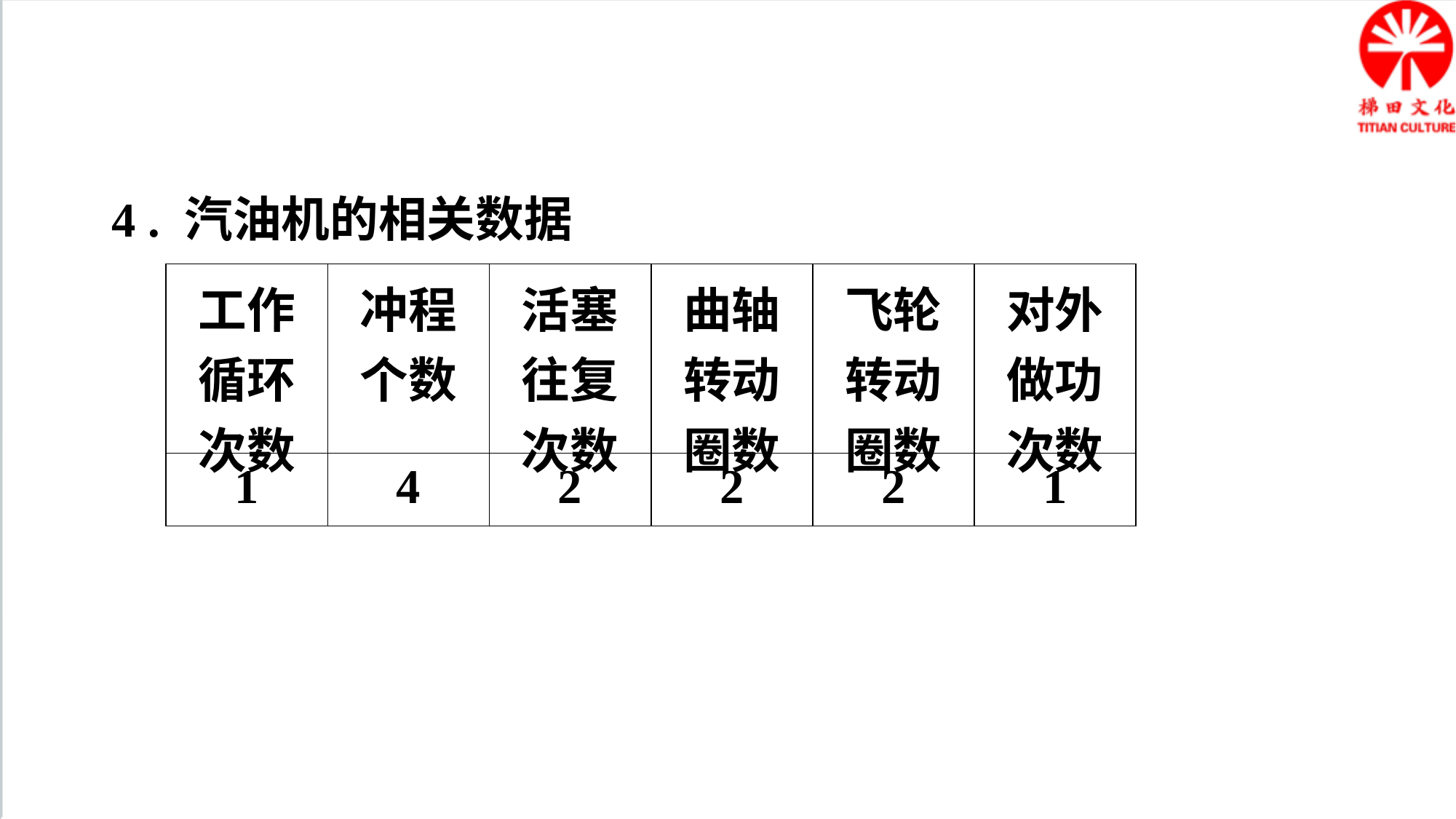

4 . 汽油机的相关数据
| 工作循环 次数 | 冲程 个数 | 活塞往复 次数 | 曲轴转动 圈数 | 飞轮转动 圈数 | 对外做功 次数 |
| --- | --- | --- | --- | --- | --- |
| 1 | 4 | 2 | 2 | 2 | 1 |